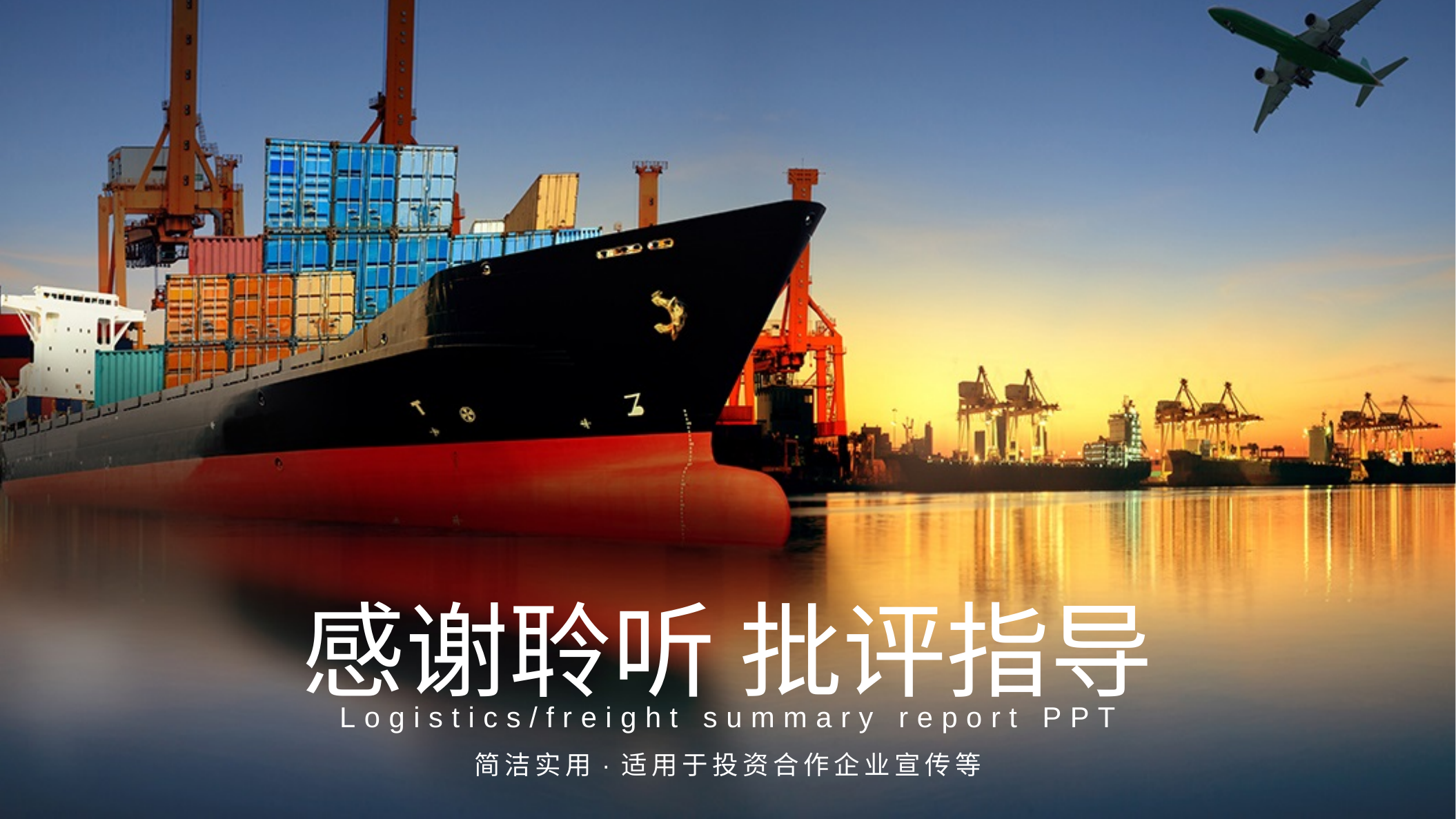

感谢聆听 批评指导
Logistics/freight summary report PPT
简洁实用·适用于投资合作企业宣传等